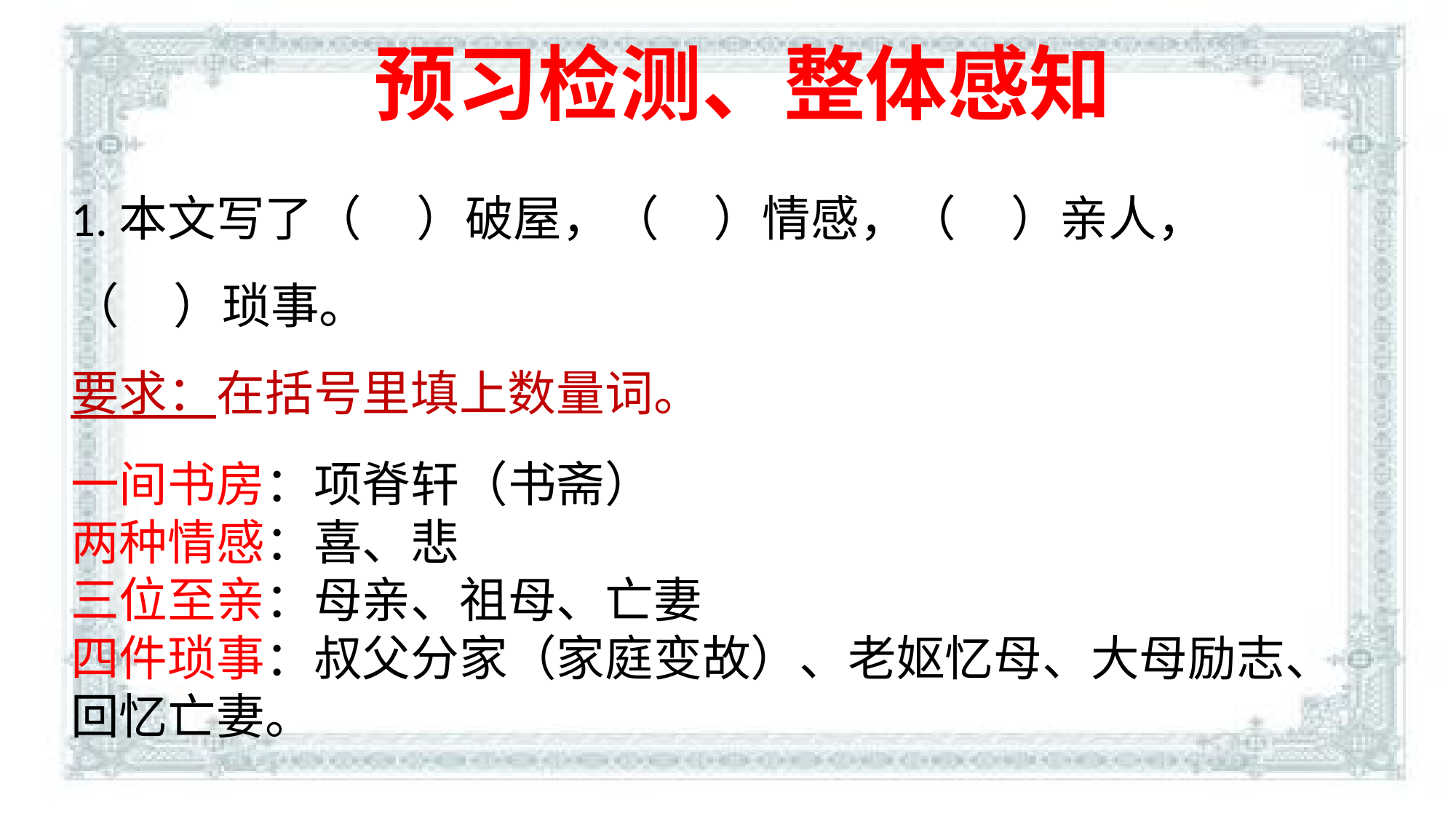

预习检测、整体感知
1.本文写了（     ）破屋，（     ）情感，（     ）亲人，
（     ）琐事。
要求：在括号里填上数量词。

一间书房：项脊轩（书斋）
两种情感：喜、悲
三位至亲：母亲、祖母、亡妻
四件琐事：叔父分家（家庭变故）、老妪忆母、大母励志、回忆亡妻。